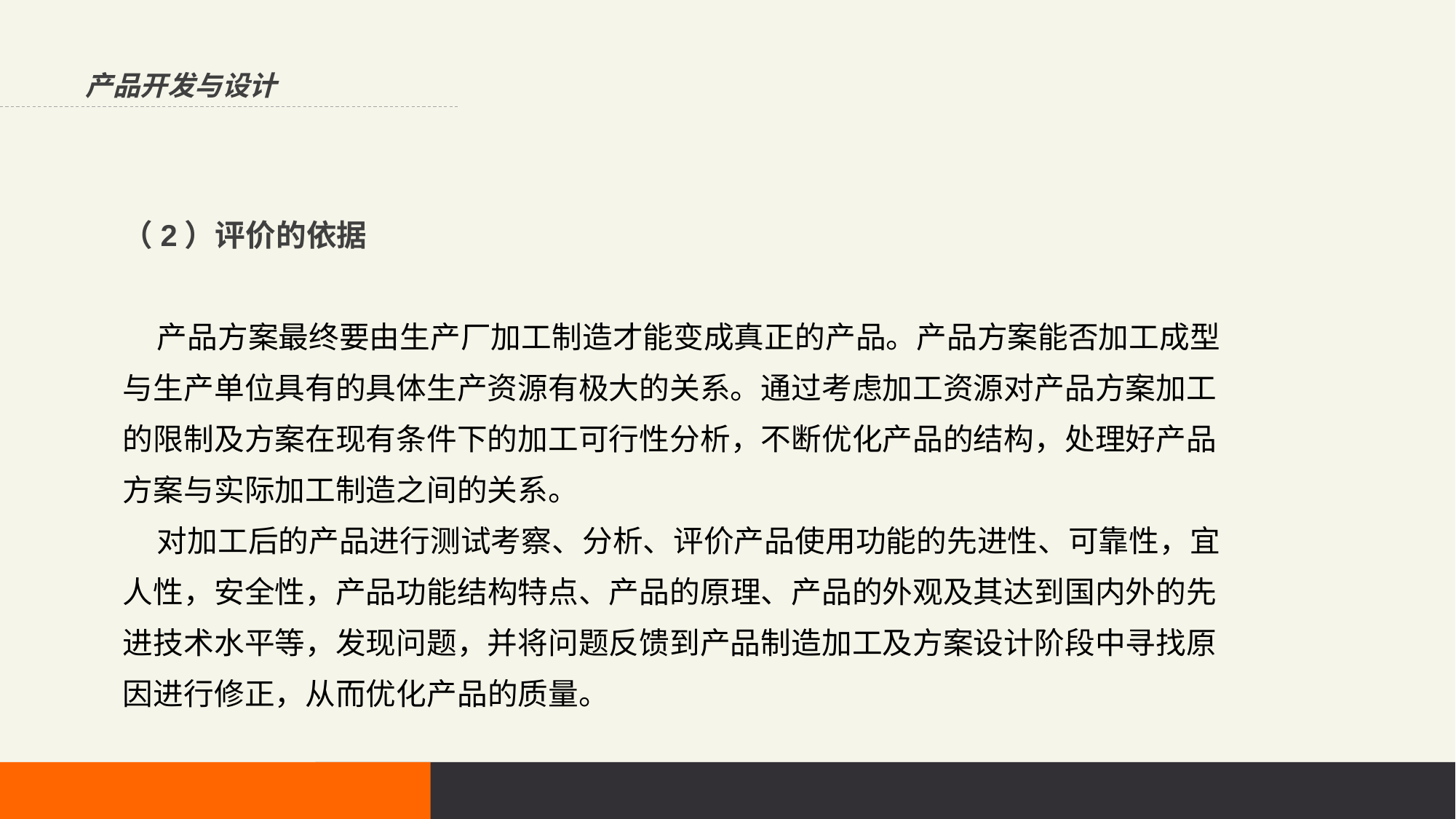

产品开发与设计
（2）评价的依据
    产品方案最终要由生产厂加工制造才能变成真正的产品。产品方案能否加工成型与生产单位具有的具体生产资源有极大的关系。通过考虑加工资源对产品方案加工的限制及方案在现有条件下的加工可行性分析，不断优化产品的结构，处理好产品方案与实际加工制造之间的关系。
    对加工后的产品进行测试考察、分析、评价产品使用功能的先进性、可靠性，宜人性，安全性，产品功能结构特点、产品的原理、产品的外观及其达到国内外的先进技术水平等，发现问题，并将问题反馈到产品制造加工及方案设计阶段中寻找原因进行修正，从而优化产品的质量。